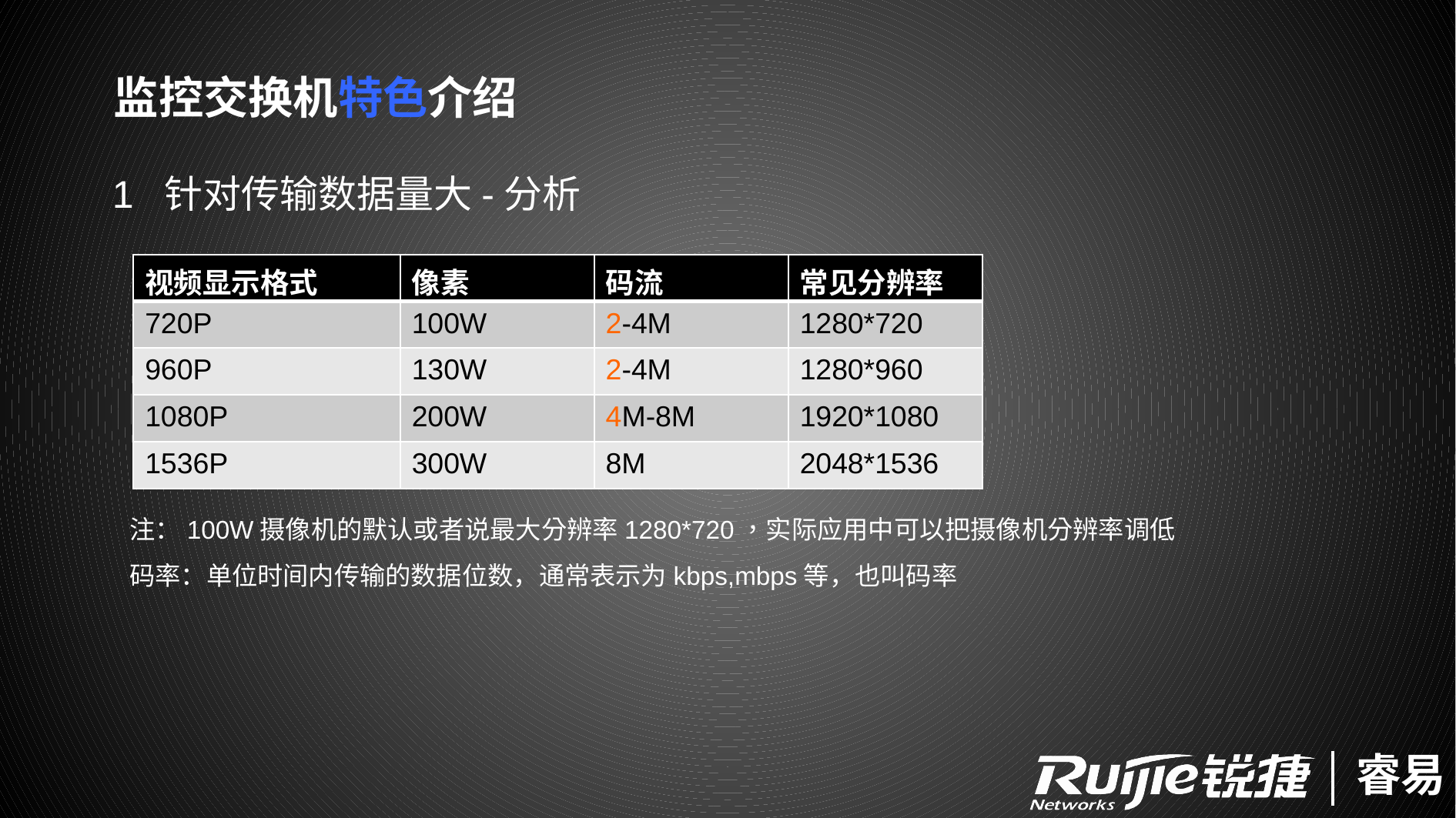

监控交换机特色介绍
1  针对传输数据量大-分析
| 视频显示格式 | 像素 | 码流 | 常见分辨率 |
| --- | --- | --- | --- |
| 720P | 100W | 2-4M | 1280\*720 |
| 960P | 130W | 2-4M | 1280\*960 |
| 1080P | 200W | 4M-8M | 1920\*1080 |
| 1536P | 300W | 8M | 2048\*1536 |
注：100W摄像机的默认或者说最大分辨率1280*720，实际应用中可以把摄像机分辨率调低
码率：单位时间内传输的数据位数，通常表示为kbps,mbps等，也叫码率